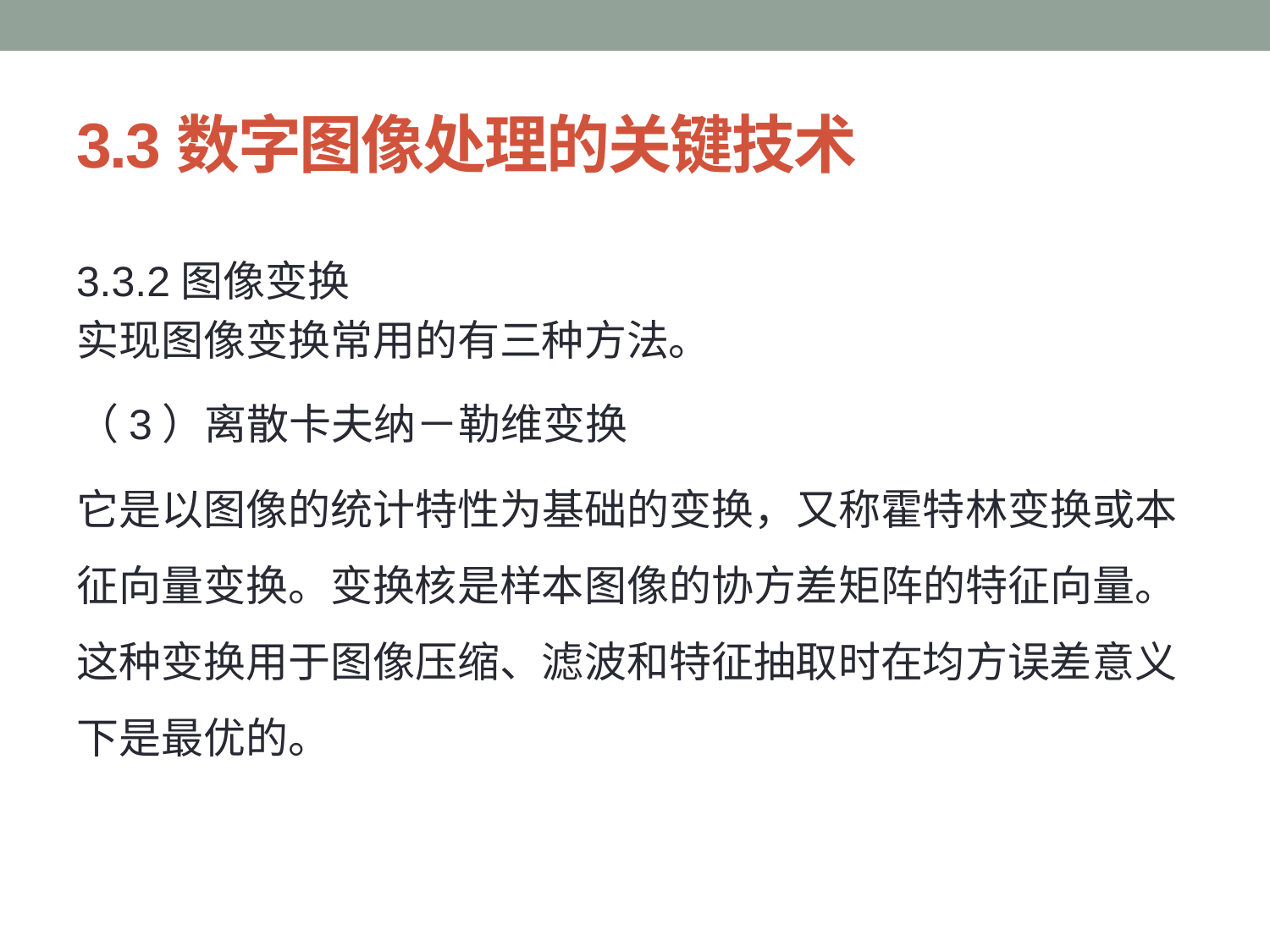

# 3.3数字图像处理的关键技术
3.3.2图像变换
实现图像变换常用的有三种方法。
（3）离散卡夫纳－勒维变换
它是以图像的统计特性为基础的变换，又称霍特林变换或本征向量变换。变换核是样本图像的协方差矩阵的特征向量。这种变换用于图像压缩、滤波和特征抽取时在均方误差意义下是最优的。